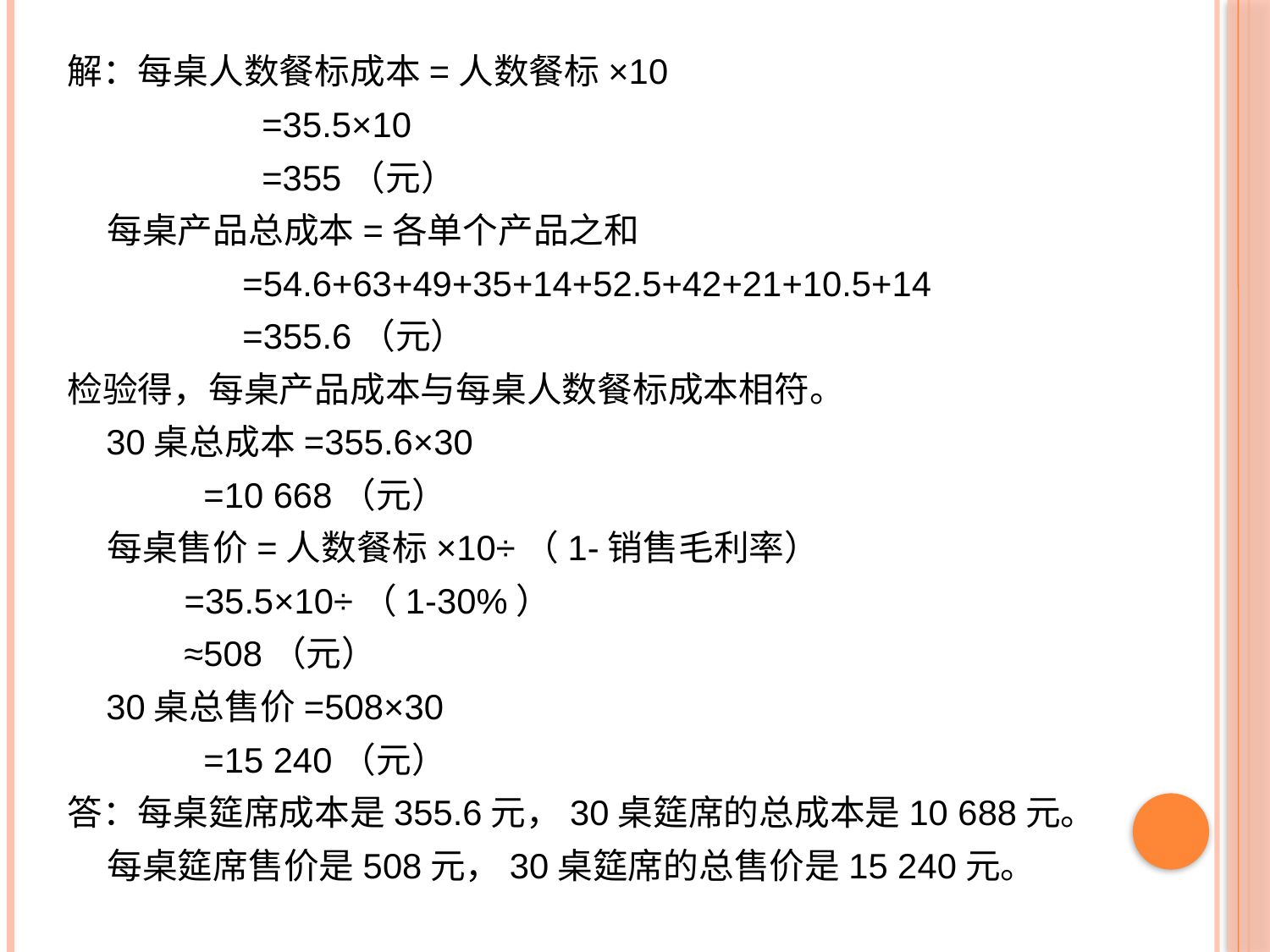

解：每桌人数餐标成本=人数餐标×10
                    =35.5×10
                    =355（元）
    每桌产品总成本=各单个产品之和
                  =54.6+63+49+35+14+52.5+42+21+10.5+14
                  =355.6（元）
检验得，每桌产品成本与每桌人数餐标成本相符。
    30桌总成本=355.6×30
              =10 668（元）
    每桌售价=人数餐标×10÷（1-销售毛利率）
            =35.5×10÷（1-30%）
            ≈508（元）
    30桌总售价=508×30
              =15 240（元）
答：每桌筵席成本是355.6元，30桌筵席的总成本是10 688元。
    每桌筵席售价是508元，30桌筵席的总售价是15 240元。